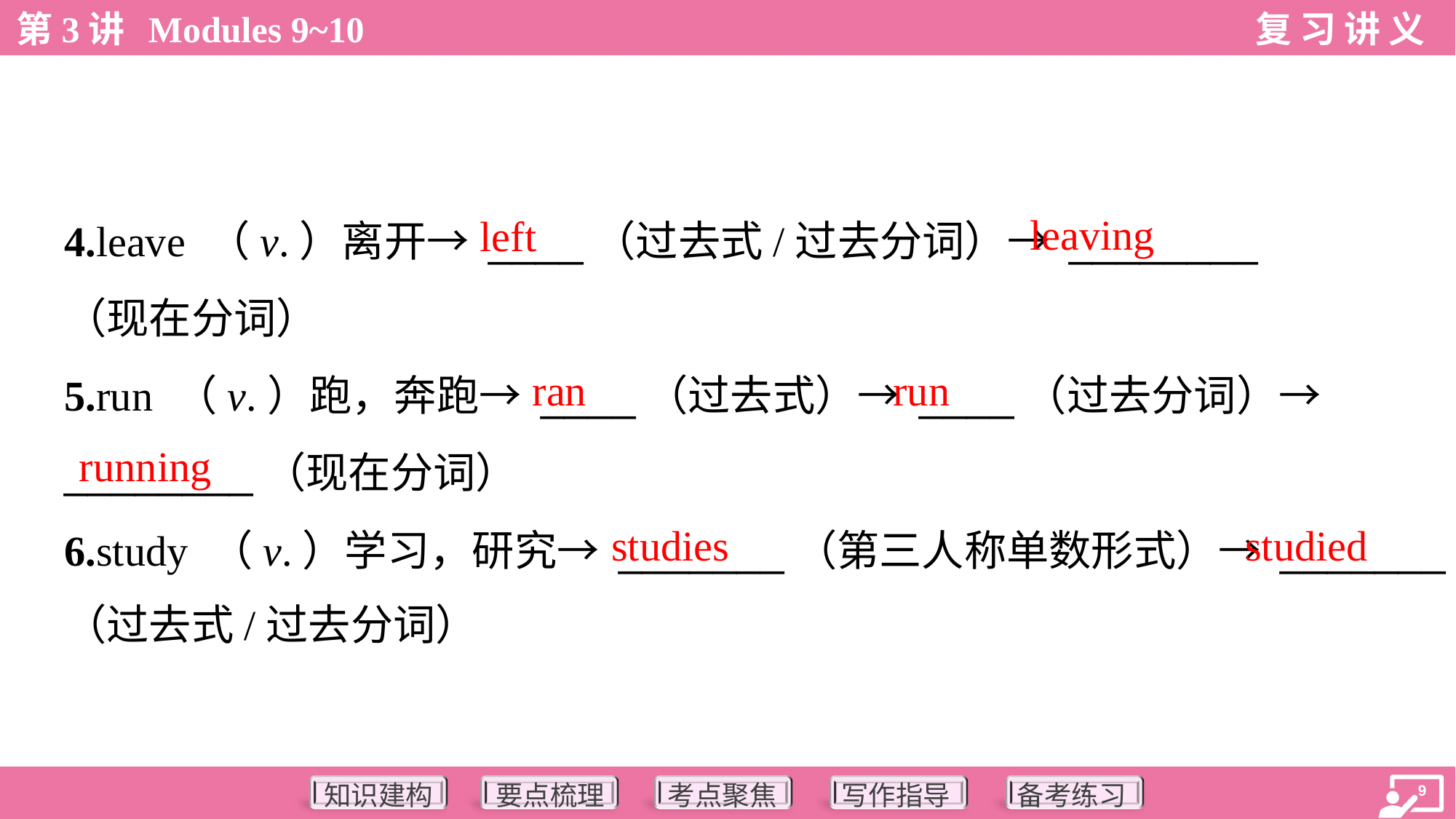

leaving
left
4.leave （v.）离开→ ____（过去式/过去分词）→ ________
（现在分词）
5.run （v.）跑，奔跑→ ____（过去式）→ ____（过去分词）→
________（现在分词）
6.study （v.）学习，研究→ _______（第三人称单数形式）→ _______
（过去式/过去分词）
ran
run
running
studies
studied